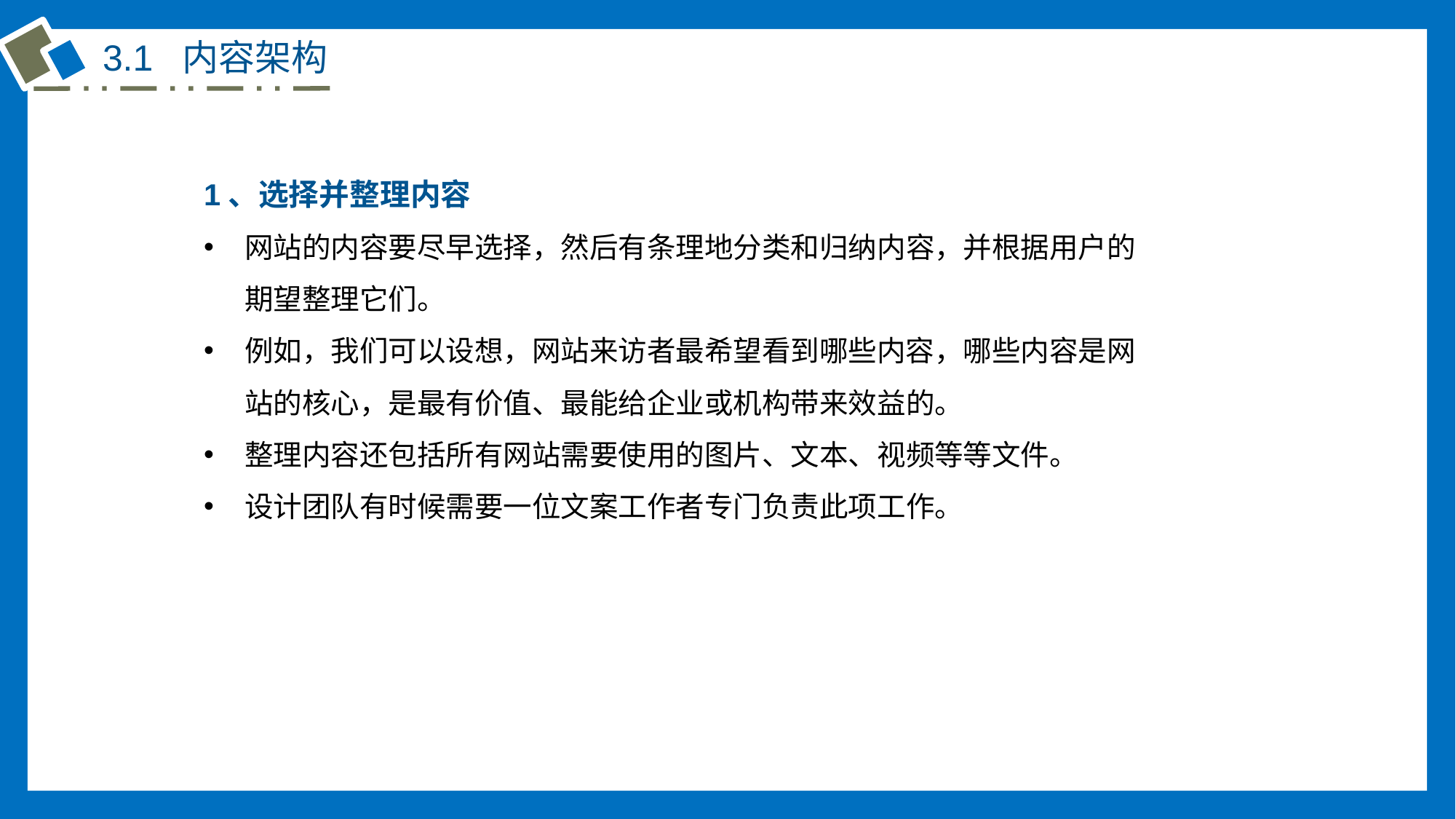

3.1  内容架构

1、选择并整理内容
网站的内容要尽早选择，然后有条理地分类和归纳内容，并根据用户的期望整理它们。
例如，我们可以设想，网站来访者最希望看到哪些内容，哪些内容是网站的核心，是最有价值、最能给企业或机构带来效益的。
整理内容还包括所有网站需要使用的图片、文本、视频等等文件。
设计团队有时候需要一位文案工作者专门负责此项工作。